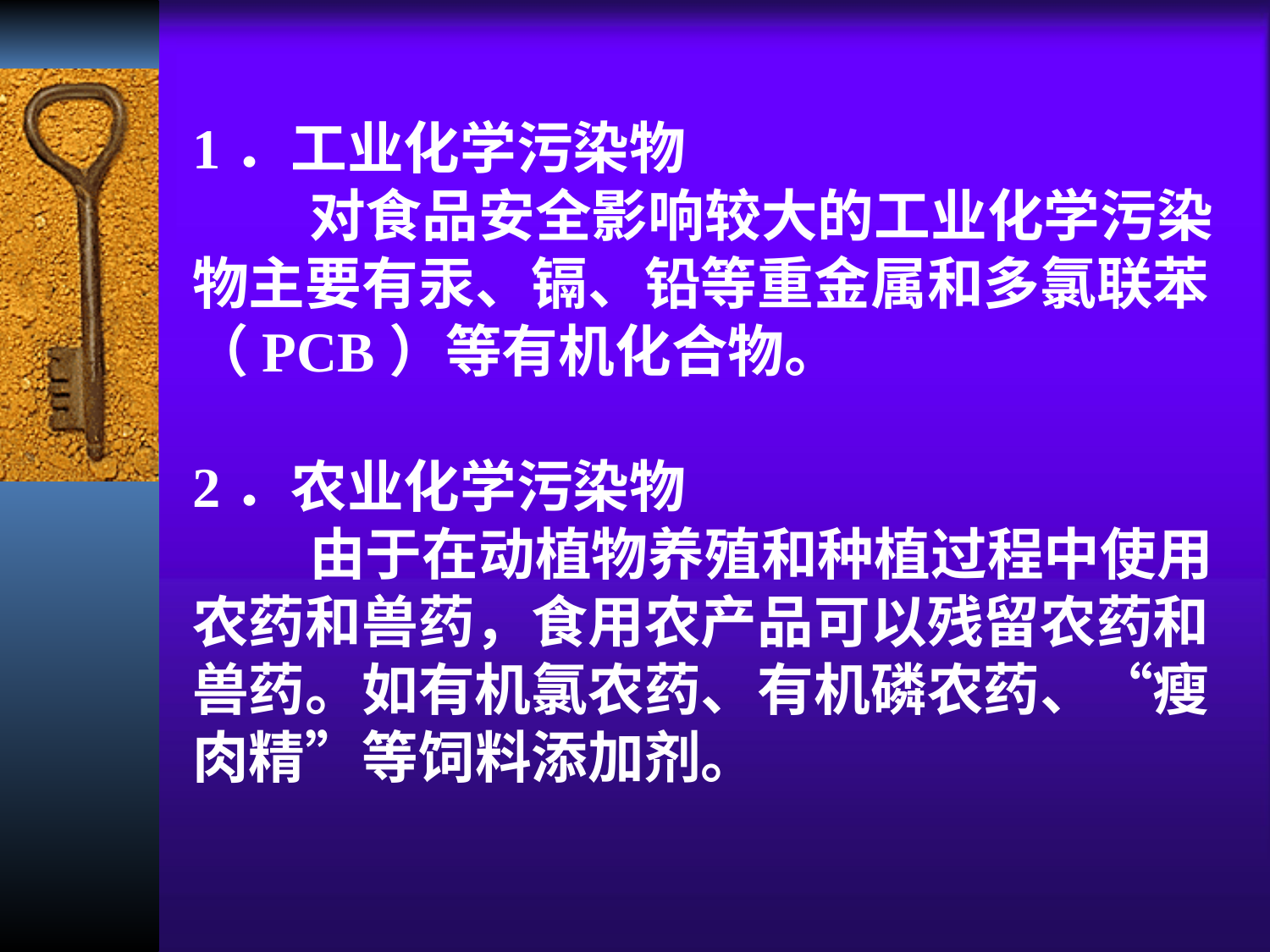

1．工业化学污染物
        对食品安全影响较大的工业化学污染物主要有汞、镉、铅等重金属和多氯联苯（PCB）等有机化合物。

2．农业化学污染物
        由于在动植物养殖和种植过程中使用农药和兽药，食用农产品可以残留农药和兽药。如有机氯农药、有机磷农药、“瘦肉精”等饲料添加剂。